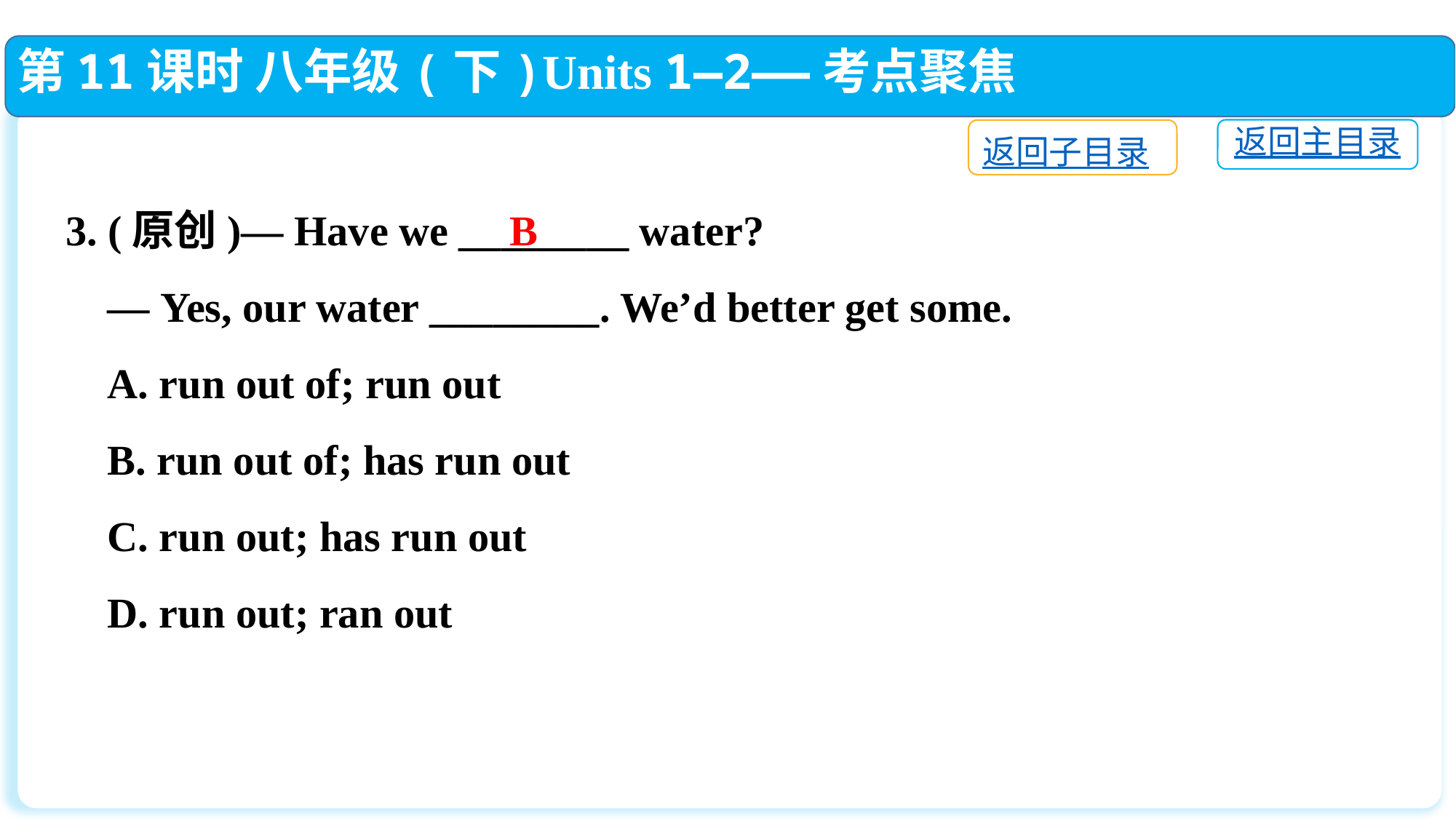

第11课时 八年级(下)Units 1—2——考点聚焦

返回主目录

返回子目录
3. (原创)— Have we ________ water?
    — Yes, our water ________. We’d better get some.
    A. run out of; run out
    B. run out of; has run out
    C. run out; has run out
    D. run out; ran out
B